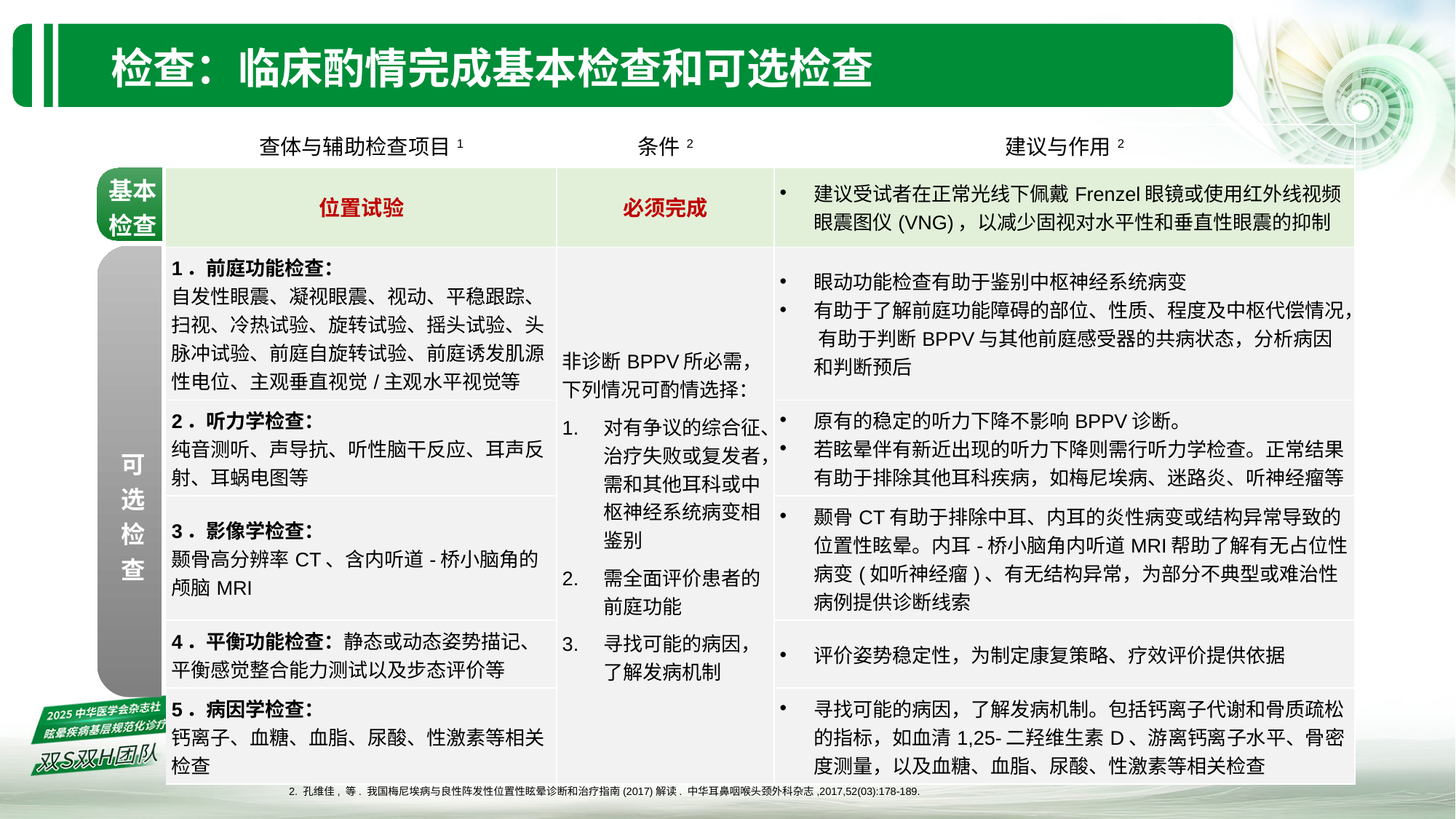

检查：临床酌情完成基本检查和可选检查
|  | 查体与辅助检查项目1 | 条件2 | 建议与作用2 |
| --- | --- | --- | --- |
| 基本检查 | 位置试验 | 必须完成 | 建议受试者在正常光线下佩戴Frenzel眼镜或使用红外线视频眼震图仪(VNG)，以减少固视对水平性和垂直性眼震的抑制 |
| 可 选 检 查 | 1．前庭功能检查： 自发性眼震、凝视眼震、视动、平稳跟踪、扫视、冷热试验、旋转试验、摇头试验、头脉冲试验、前庭自旋转试验、前庭诱发肌源性电位、主观垂直视觉/主观水平视觉等 | 非诊断BPPV所必需， 下列情况可酌情选择： 对有争议的综合征、治疗失败或复发者，需和其他耳科或中枢神经系统病变相鉴别 需全面评价患者的前庭功能 寻找可能的病因，了解发病机制 | 眼动功能检查有助于鉴别中枢神经系统病变 有助于了解前庭功能障碍的部位、性质、程度及中枢代偿情况， 有助于判断BPPV与其他前庭感受器的共病状态，分析病因和判断预后 |
|  | 2．听力学检查： 纯音测听、声导抗、听性脑干反应、耳声反射、耳蜗电图等 |  | 原有的稳定的听力下降不影响BPPV诊断。 若眩晕伴有新近出现的听力下降则需行听力学检查。正常结果有助于排除其他耳科疾病，如梅尼埃病、迷路炎、听神经瘤等 |
|  | 3．影像学检查： 颞骨高分辨率CT、含内听道-桥小脑角的颅脑MRI |  | 颞骨CT有助于排除中耳、内耳的炎性病变或结构异常导致的位置性眩晕。内耳-桥小脑角内听道MRI帮助了解有无占位性病变(如听神经瘤)、有无结构异常，为部分不典型或难治性病例提供诊断线索 |
|  | 4．平衡功能检查：静态或动态姿势描记、平衡感觉整合能力测试以及步态评价等 |  | 评价姿势稳定性，为制定康复策略、疗效评价提供依据 |
|  | 5．病因学检查： 钙离子、血糖、血脂、尿酸、性激素等相关检查 |  | 寻找可能的病因，了解发病机制。包括钙离子代谢和骨质疏松的指标，如血清1,25-二羟维生素D、游离钙离子水平、骨密度测量，以及血糖、血脂、尿酸、性激素等相关检查 |

1. 中华耳鼻咽喉头颈外科杂志编辑委员会,中华医学会耳鼻咽喉头颈外科学分会.良性阵发性位置性眩晕诊断和治疗指南（2017）.中华耳鼻咽喉头颈外科杂志,2017,52(3):173-177.
2. 孔维佳, 等. 我国梅尼埃病与良性阵发性位置性眩晕诊断和治疗指南(2017)解读. 中华耳鼻咽喉头颈外科杂志,2017,52(03):178-189.